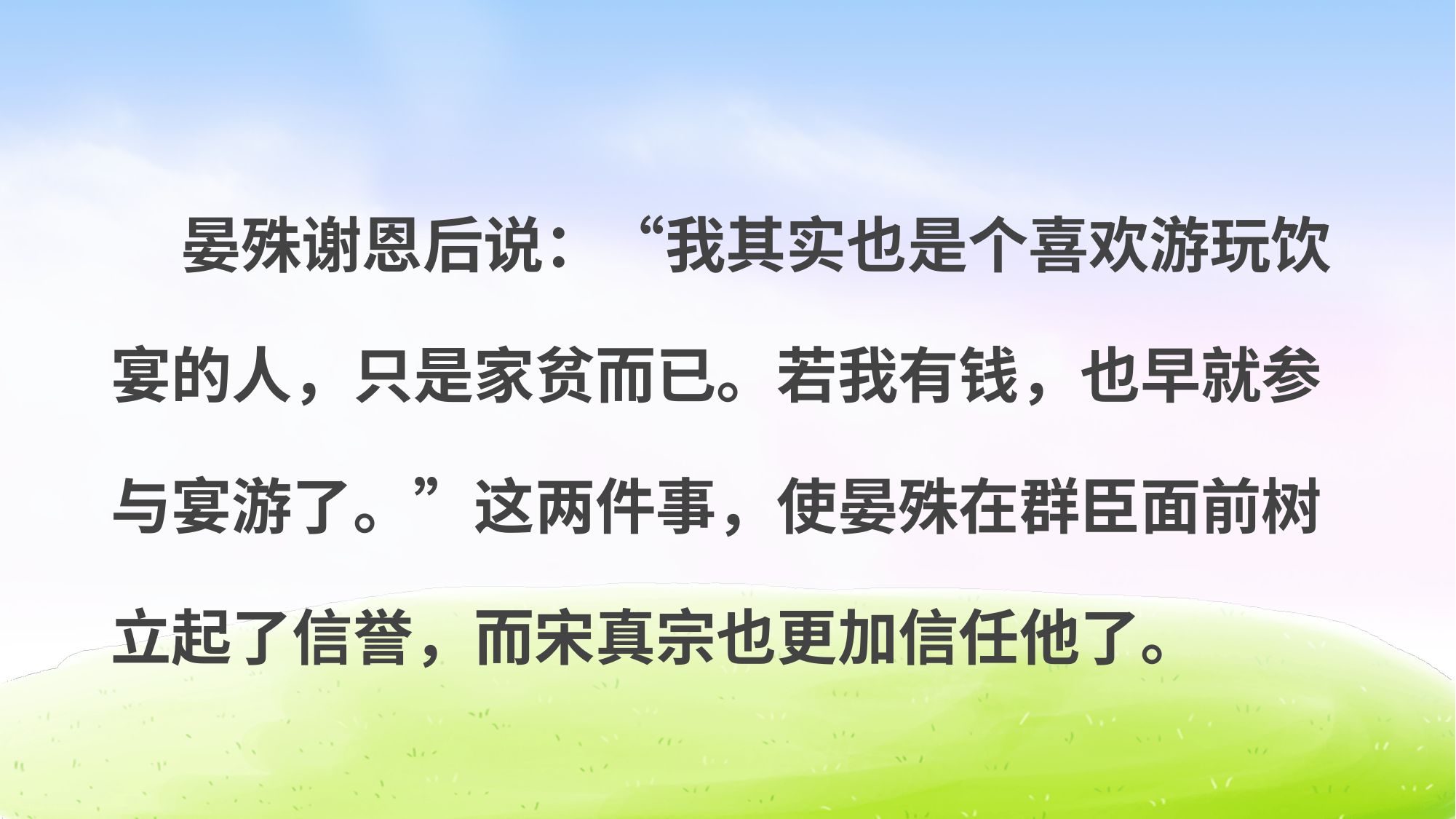

晏殊谢恩后说：“我其实也是个喜欢游玩饮宴的人，只是家贫而已。若我有钱，也早就参与宴游了。”这两件事，使晏殊在群臣面前树立起了信誉，而宋真宗也更加信任他了。